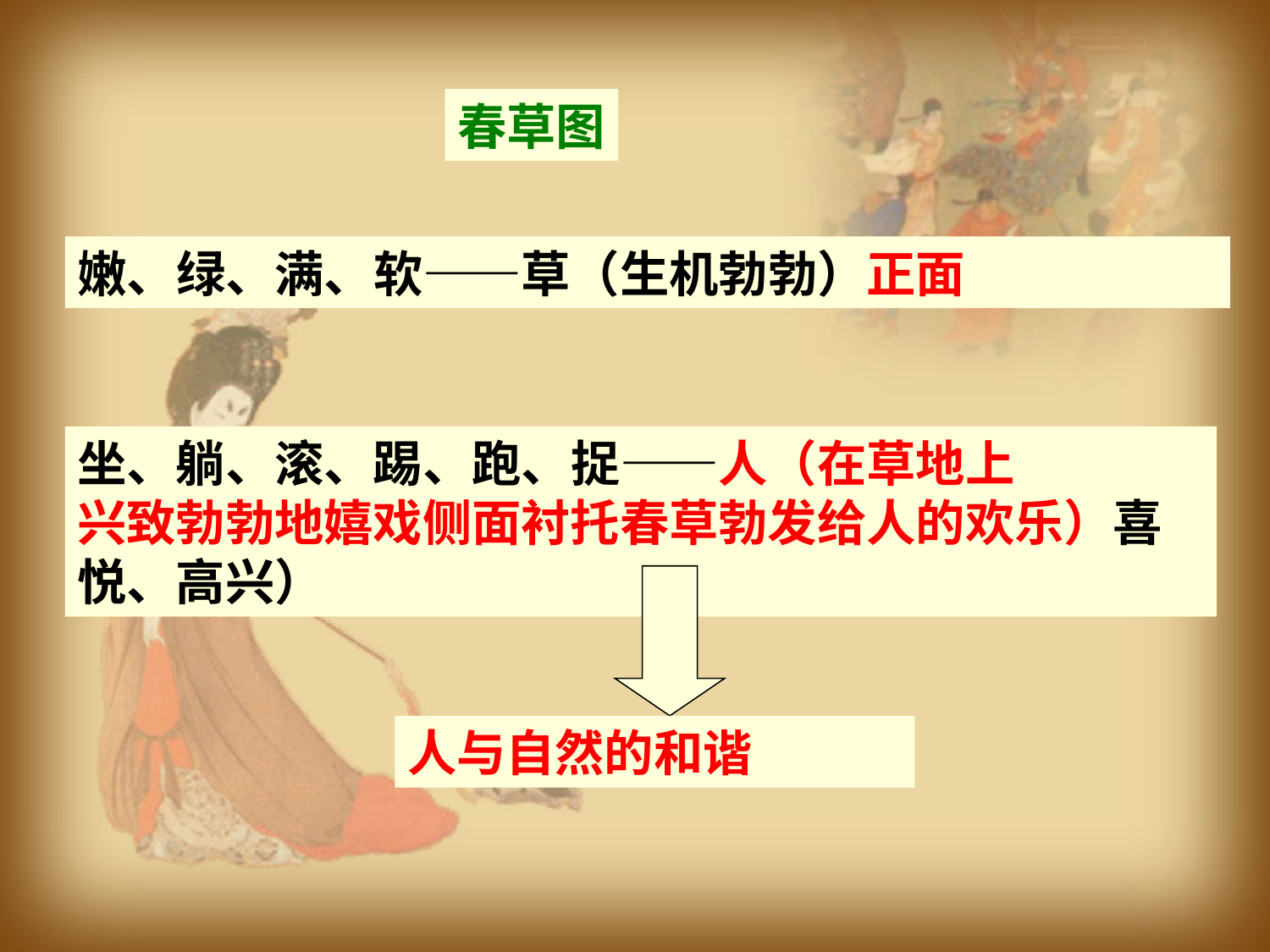

春草图
嫩、绿、满、软——草（生机勃勃）正面
坐、躺、滚、踢、跑、捉——人（在草地上
兴致勃勃地嬉戏侧面衬托春草勃发给人的欢乐）喜悦、高兴）

人与自然的和谐